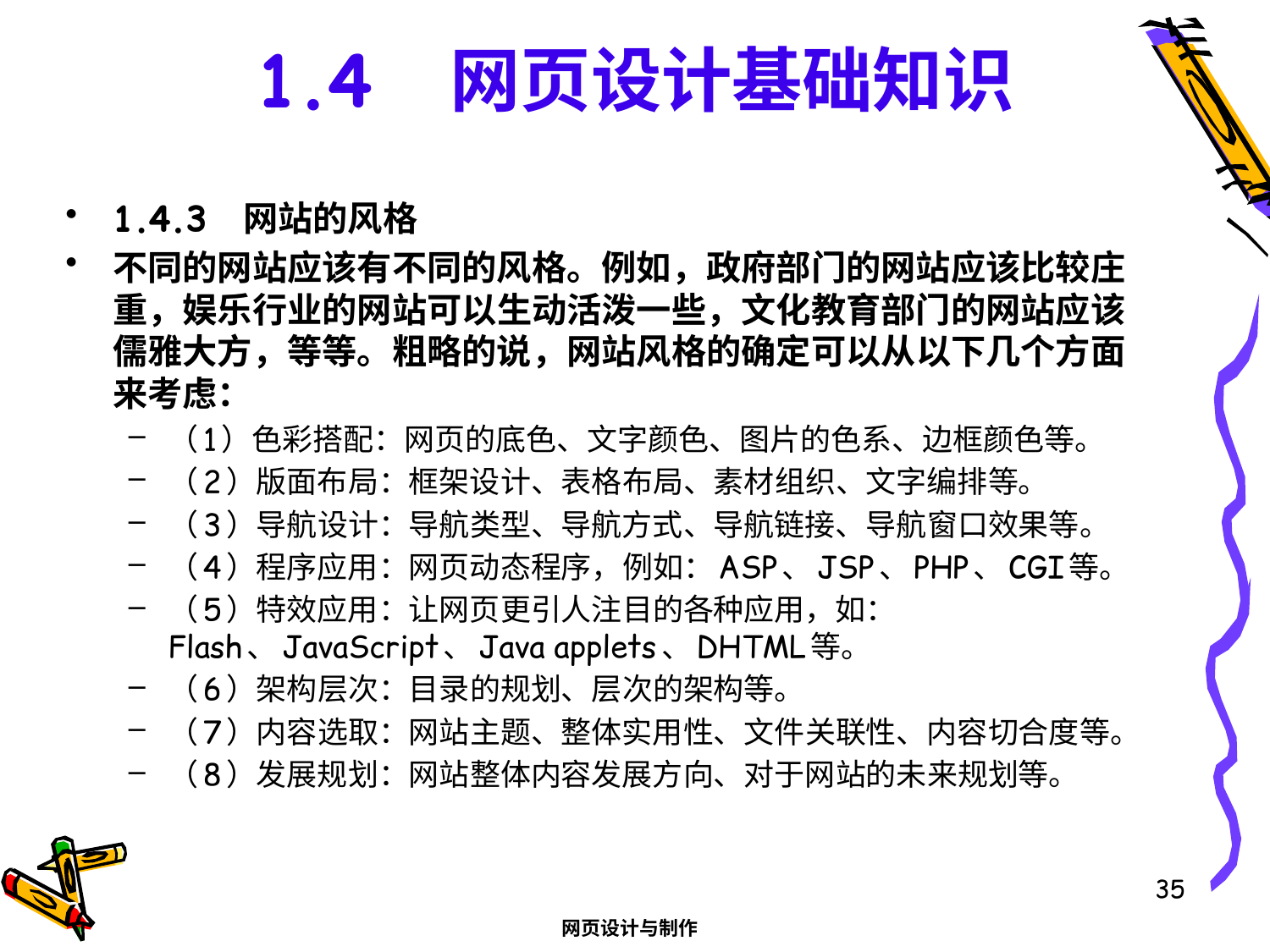

# 1.4  网页设计基础知识
1.4.3  网站的风格
不同的网站应该有不同的风格。例如，政府部门的网站应该比较庄重，娱乐行业的网站可以生动活泼一些，文化教育部门的网站应该儒雅大方，等等。粗略的说，网站风格的确定可以从以下几个方面来考虑：
（1）色彩搭配：网页的底色、文字颜色、图片的色系、边框颜色等。
（2）版面布局：框架设计、表格布局、素材组织、文字编排等。
（3）导航设计：导航类型、导航方式、导航链接、导航窗口效果等。
（4）程序应用：网页动态程序，例如：ASP、JSP、PHP、CGI等。
（5）特效应用：让网页更引人注目的各种应用，如：Flash、JavaScript、Java applets、DHTML等。
（6）架构层次：目录的规划、层次的架构等。
（7）内容选取：网站主题、整体实用性、文件关联性、内容切合度等。
（8）发展规划：网站整体内容发展方向、对于网站的未来规划等。
35
网页设计与制作